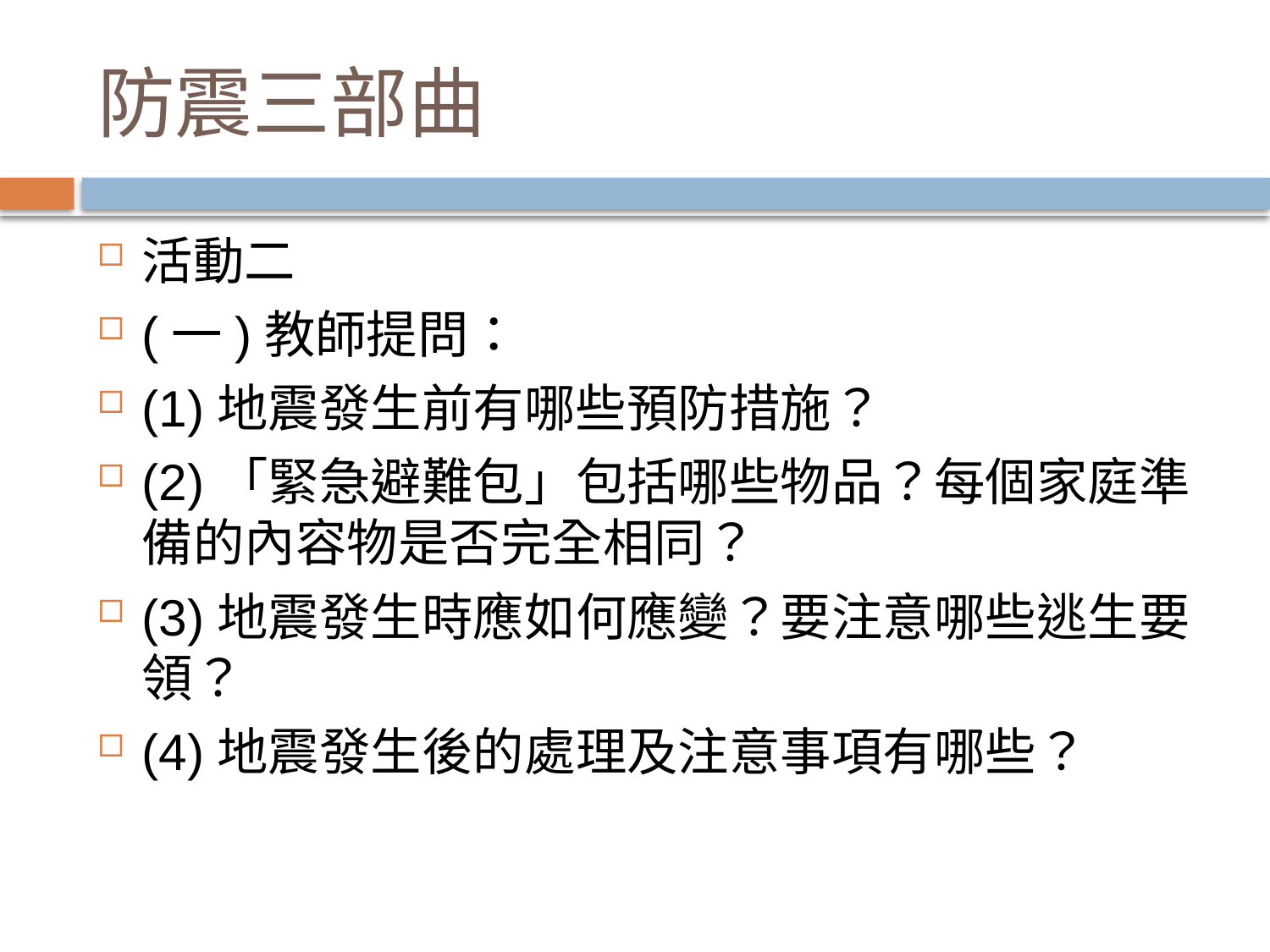

# 防震三部曲
活動二
(一)教師提問：
(1)地震發生前有哪些預防措施？
(2)「緊急避難包」包括哪些物品？每個家庭準備的內容物是否完全相同？
(3)地震發生時應如何應變？要注意哪些逃生要領？
(4)地震發生後的處理及注意事項有哪些？